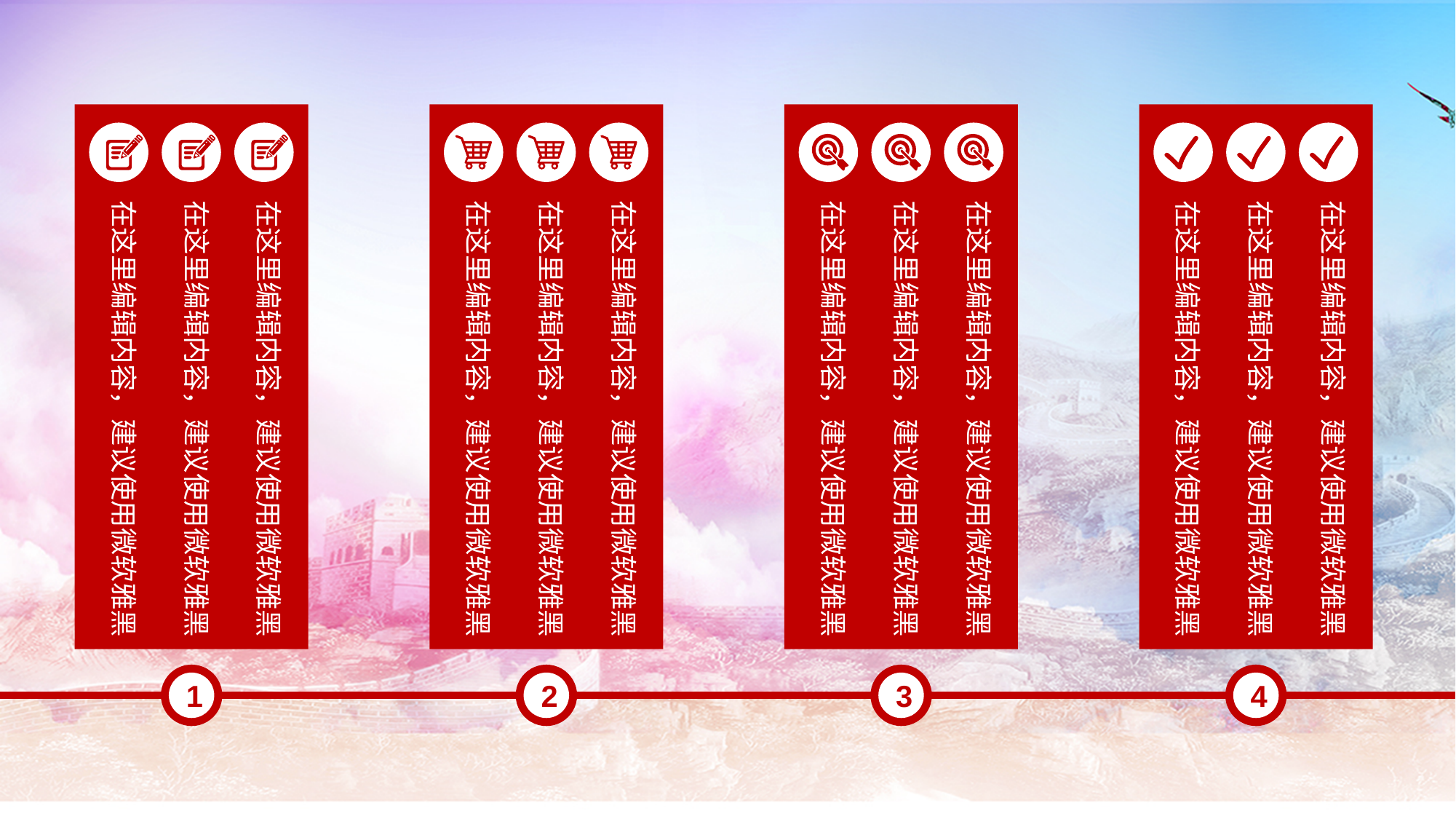

在这里编辑内容，建议使用微软雅黑

在这里编辑内容，建议使用微软雅黑

在这里编辑内容，建议使用微软雅黑

在这里编辑内容，建议使用微软雅黑

在这里编辑内容，建议使用微软雅黑

在这里编辑内容，建议使用微软雅黑

在这里编辑内容，建议使用微软雅黑

在这里编辑内容，建议使用微软雅黑

在这里编辑内容，建议使用微软雅黑

在这里编辑内容，建议使用微软雅黑

在这里编辑内容，建议使用微软雅黑

在这里编辑内容，建议使用微软雅黑

1

2

3

4